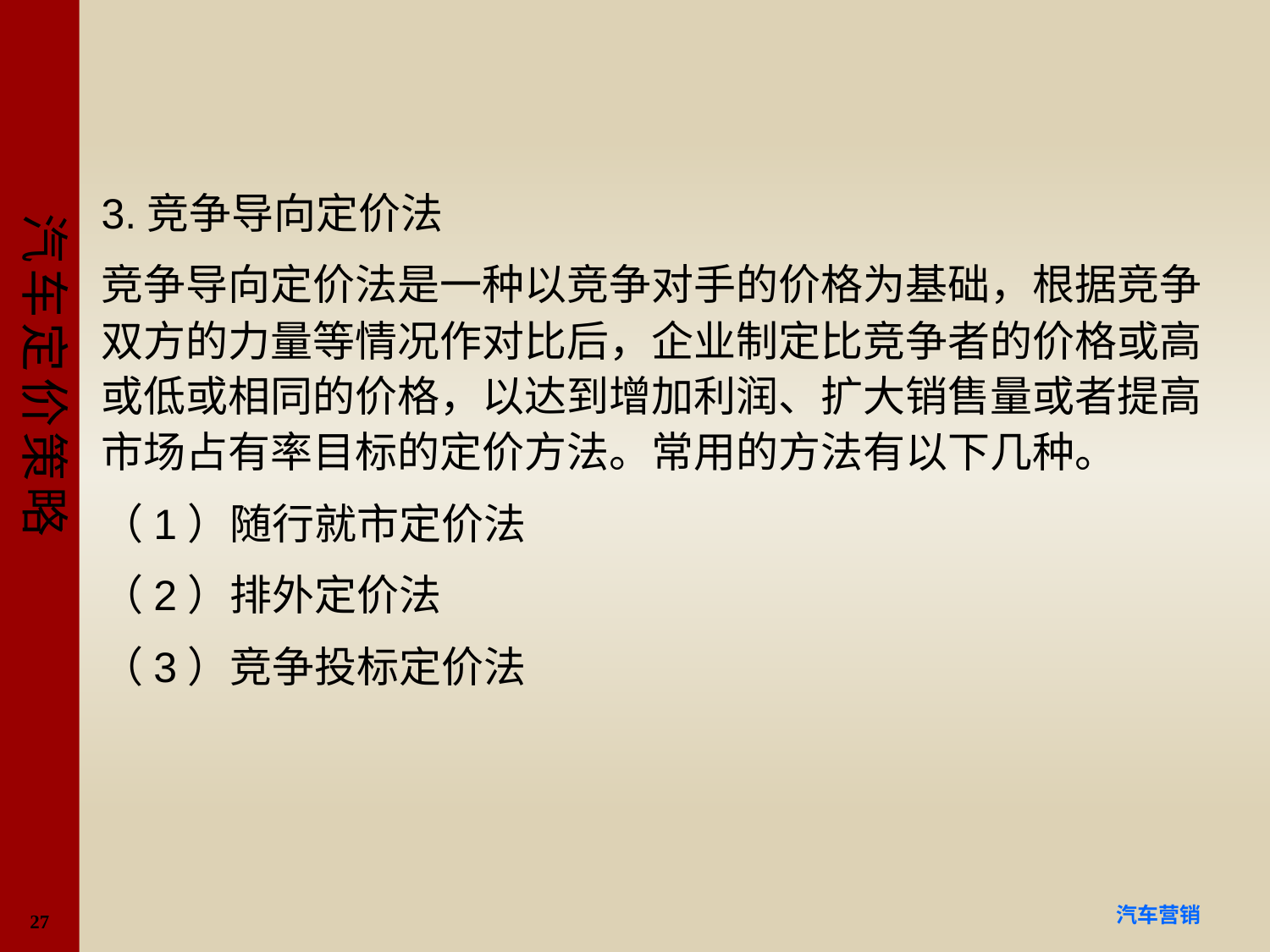

#
3.竞争导向定价法
竞争导向定价法是一种以竞争对手的价格为基础，根据竞争双方的力量等情况作对比后，企业制定比竞争者的价格或高或低或相同的价格，以达到增加利润、扩大销售量或者提高市场占有率目标的定价方法。常用的方法有以下几种。
（1）随行就市定价法
（2）排外定价法
（3）竞争投标定价法

27